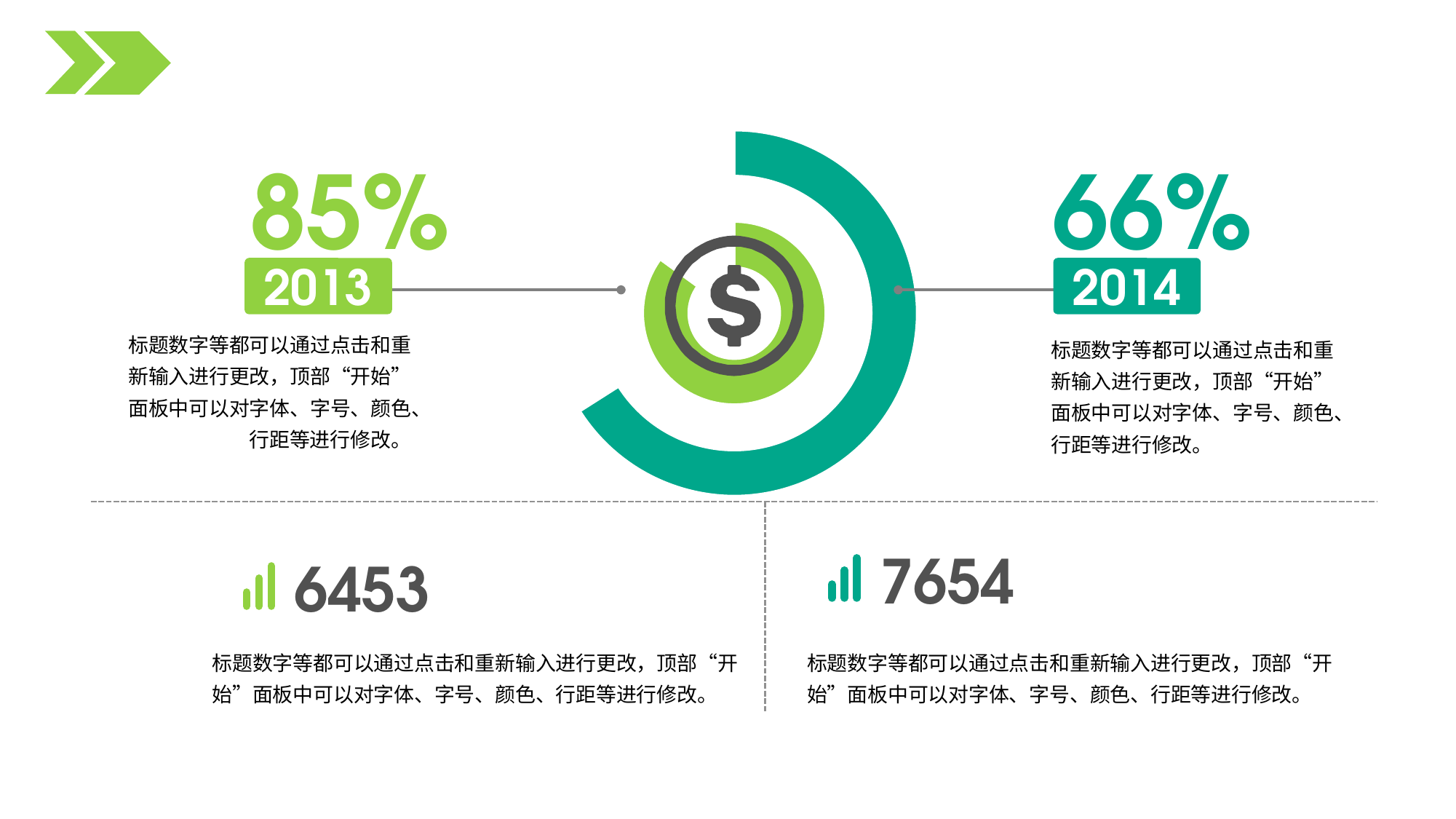

### Chart

| Category | 销售额 | 列1 | 列2 |
|---|---|---|---|
| 第一季度 | 0.8500000000000001 | 0.0 | 0.6600000000000001 |
| 第二季度 | 0.15000000000000002 | 0.0 | 0.34 |
85%
66%

2013
2014
标题数字等都可以通过点击和重新输入进行更改，顶部“开始”面板中可以对字体、字号、颜色、行距等进行修改。
标题数字等都可以通过点击和重新输入进行更改，顶部“开始”面板中可以对字体、字号、颜色、行距等进行修改。
7654
6453
标题数字等都可以通过点击和重新输入进行更改，顶部“开始”面板中可以对字体、字号、颜色、行距等进行修改。
标题数字等都可以通过点击和重新输入进行更改，顶部“开始”面板中可以对字体、字号、颜色、行距等进行修改。